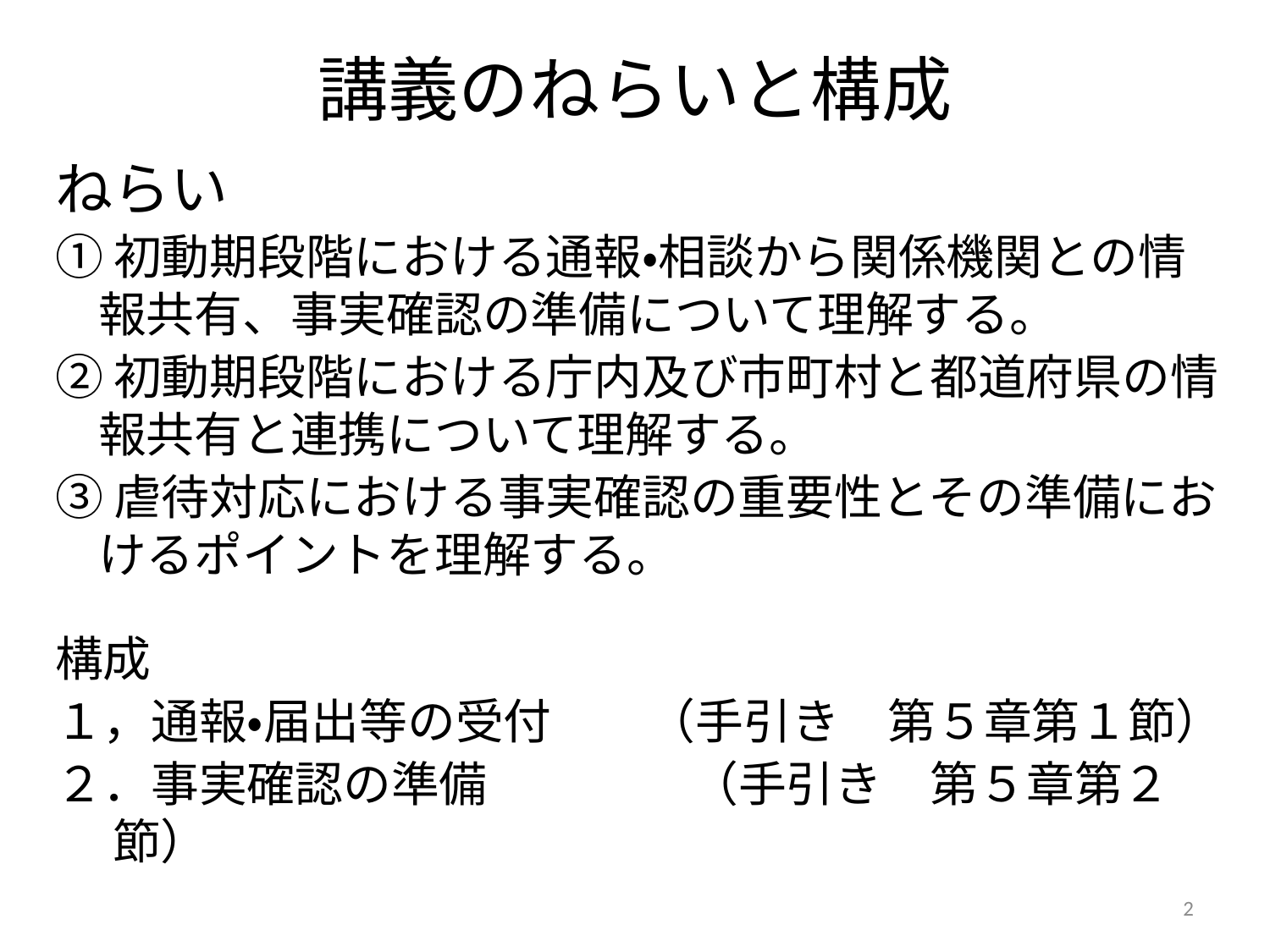

# 講義のねらいと構成
ねらい
①初動期段階における通報・相談から関係機関との情報共有、事実確認の準備について理解する。
②初動期段階における庁内及び市町村と都道府県の情報共有と連携について理解する。
③虐待対応における事実確認の重要性とその準備におけるポイントを理解する。

構成
１，通報・届出等の受付　　（手引き　第５章第１節）
２．事実確認の準備　 　　　（手引き　第５章第２節）

2